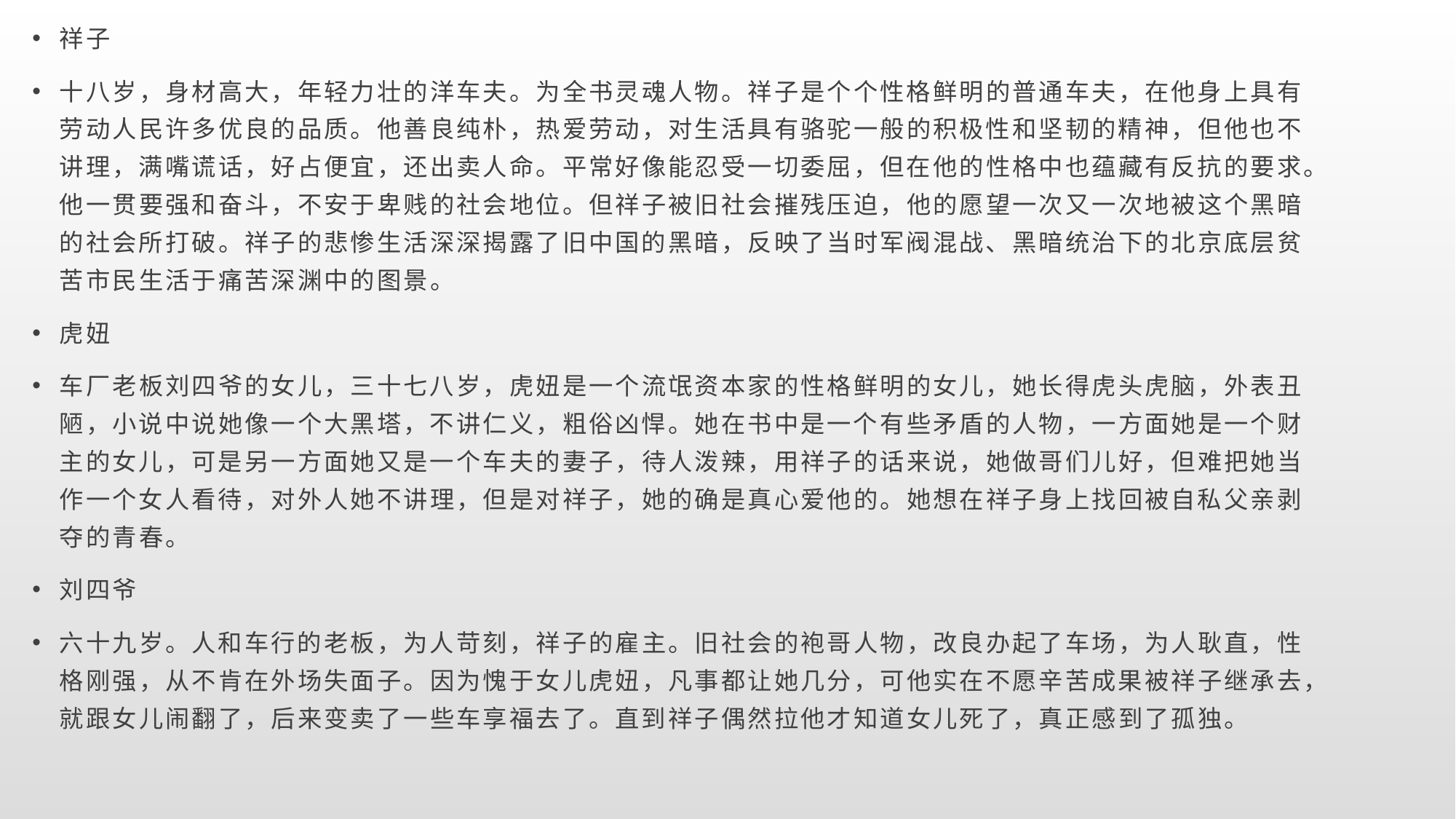

祥子
十八岁，身材高大，年轻力壮的洋车夫。为全书灵魂人物。祥子是个个性格鲜明的普通车夫，在他身上具有劳动人民许多优良的品质。他善良纯朴，热爱劳动，对生活具有骆驼一般的积极性和坚韧的精神，但他也不讲理，满嘴谎话，好占便宜，还出卖人命。平常好像能忍受一切委屈，但在他的性格中也蕴藏有反抗的要求。他一贯要强和奋斗，不安于卑贱的社会地位。但祥子被旧社会摧残压迫，他的愿望一次又一次地被这个黑暗的社会所打破。祥子的悲惨生活深深揭露了旧中国的黑暗，反映了当时军阀混战、黑暗统治下的北京底层贫苦市民生活于痛苦深渊中的图景。
虎妞
车厂老板刘四爷的女儿，三十七八岁，虎妞是一个流氓资本家的性格鲜明的女儿，她长得虎头虎脑，外表丑陋，小说中说她像一个大黑塔，不讲仁义，粗俗凶悍。她在书中是一个有些矛盾的人物，一方面她是一个财主的女儿，可是另一方面她又是一个车夫的妻子，待人泼辣，用祥子的话来说，她做哥们儿好，但难把她当作一个女人看待，对外人她不讲理，但是对祥子，她的确是真心爱他的。她想在祥子身上找回被自私父亲剥夺的青春。
刘四爷
六十九岁。人和车行的老板，为人苛刻，祥子的雇主。旧社会的袍哥人物，改良办起了车场，为人耿直，性格刚强，从不肯在外场失面子。因为愧于女儿虎妞，凡事都让她几分，可他实在不愿辛苦成果被祥子继承去，就跟女儿闹翻了，后来变卖了一些车享福去了。直到祥子偶然拉他才知道女儿死了，真正感到了孤独。